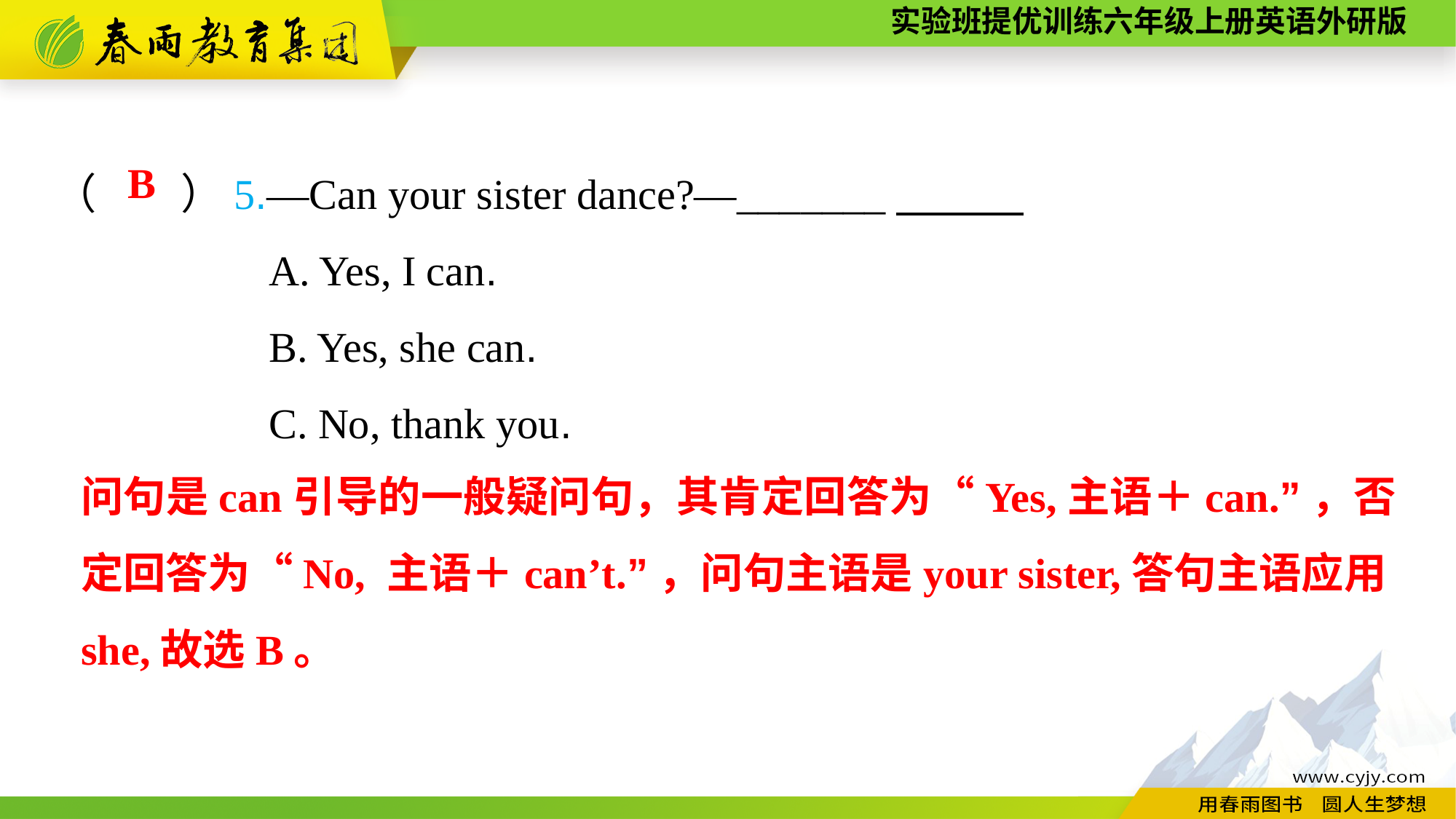

（　　）5.—Can your sister dance?—_______
A. Yes, I can.
B. Yes, she can.
C. No, thank you.
B
问句是can引导的一般疑问句，其肯定回答为“Yes,主语＋can.”，否定回答为“No, 主语＋can’t.”，问句主语是your sister,答句主语应用she,故选B。